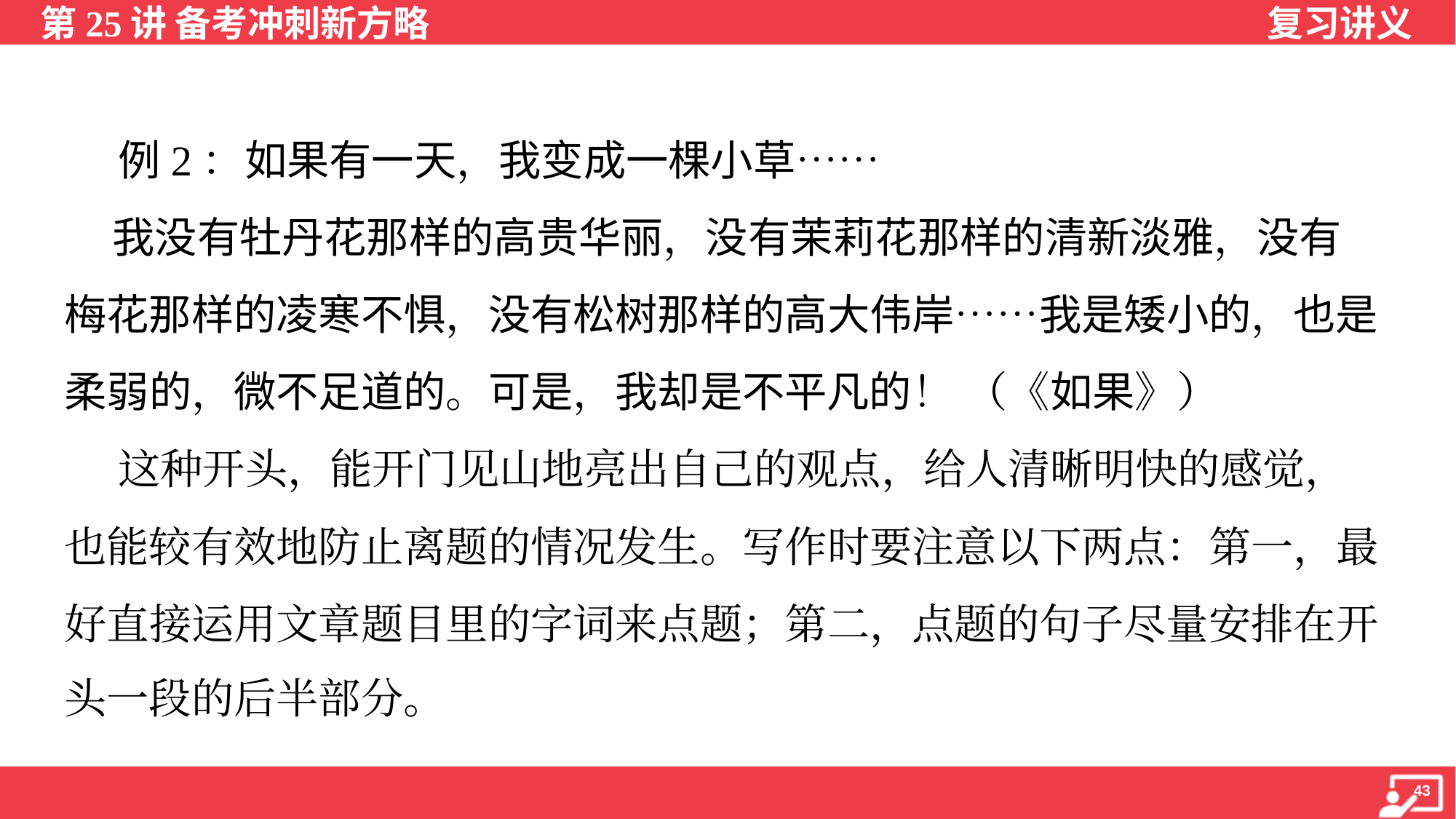

例2：如果有一天，我变成一棵小草……
    我没有牡丹花那样的高贵华丽，没有茉莉花那样的清新淡雅，没有
梅花那样的凌寒不惧，没有松树那样的高大伟岸……我是矮小的，也是
柔弱的，微不足道的。可是，我却是不平凡的！ （《如果》）
    这种开头，能开门见山地亮出自己的观点，给人清晰明快的感觉，
也能较有效地防止离题的情况发生。写作时要注意以下两点：第一，最
好直接运用文章题目里的字词来点题；第二，点题的句子尽量安排在开
头一段的后半部分。